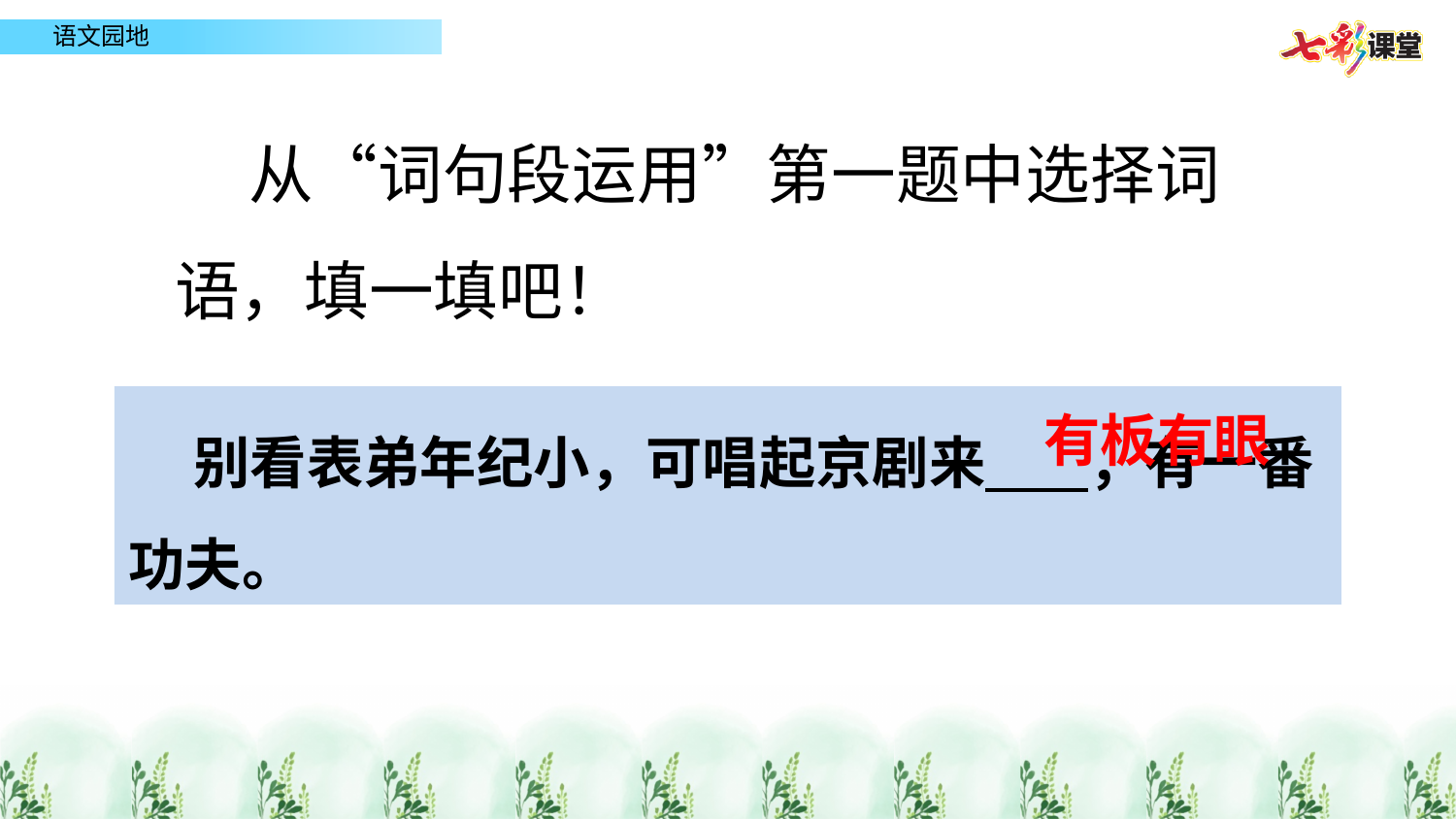

从“词句段运用”第一题中选择词语，填一填吧！
    别看表弟年纪小，可唱起京剧来        ，有一番功夫。
有板有眼